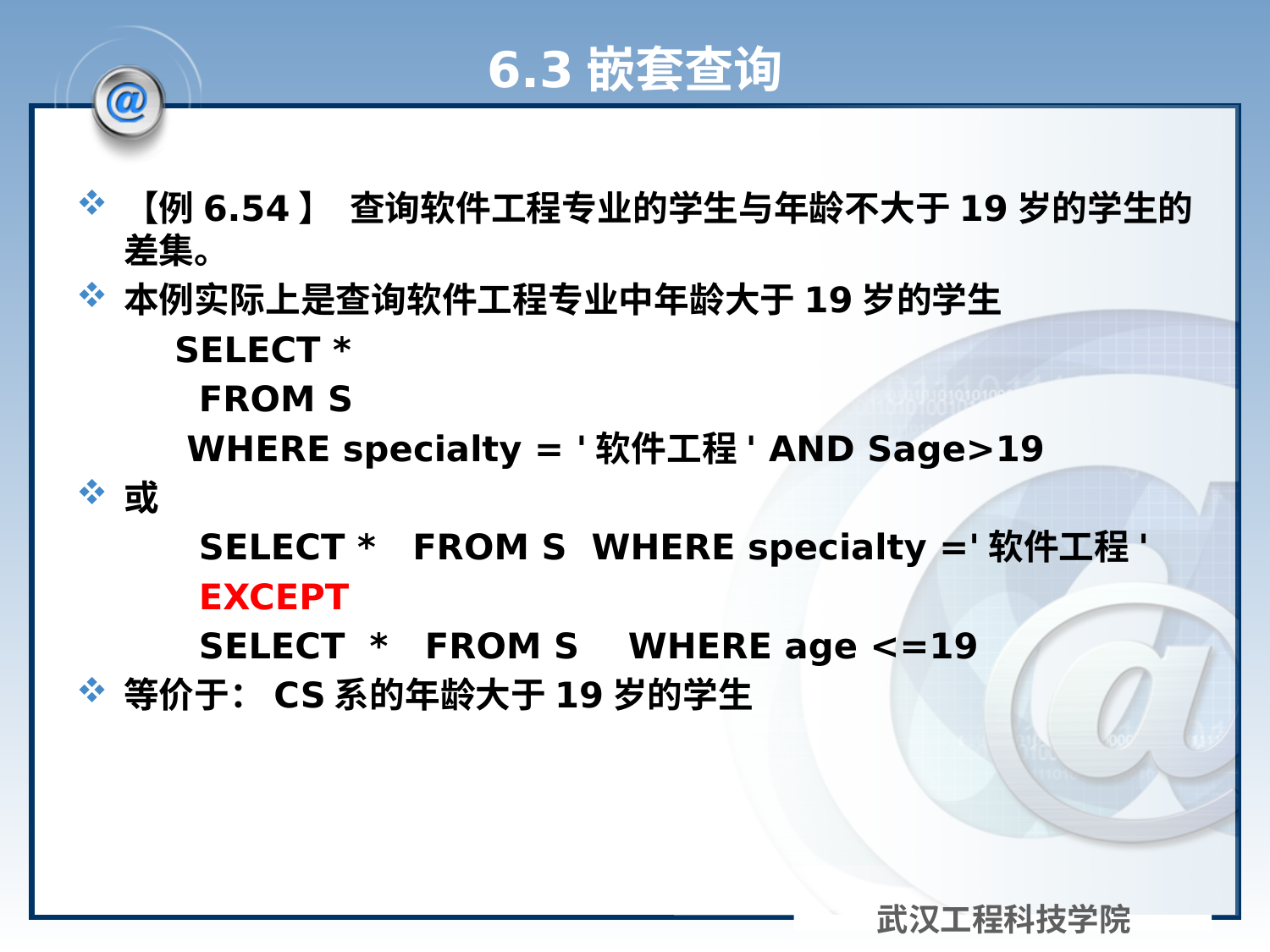

# 6.3嵌套查询
【例6.54】  查询软件工程专业的学生与年龄不大于19岁的学生的差集。
本例实际上是查询软件工程专业中年龄大于19岁的学生
        SELECT *
          FROM S
         WHERE specialty = '软件工程' AND Sage>19
或
          SELECT *   FROM S  WHERE specialty ='软件工程'
          EXCEPT
          SELECT  *   FROM S    WHERE age <=19
等价于：CS系的年龄大于19岁的学生

武汉工程科技学院